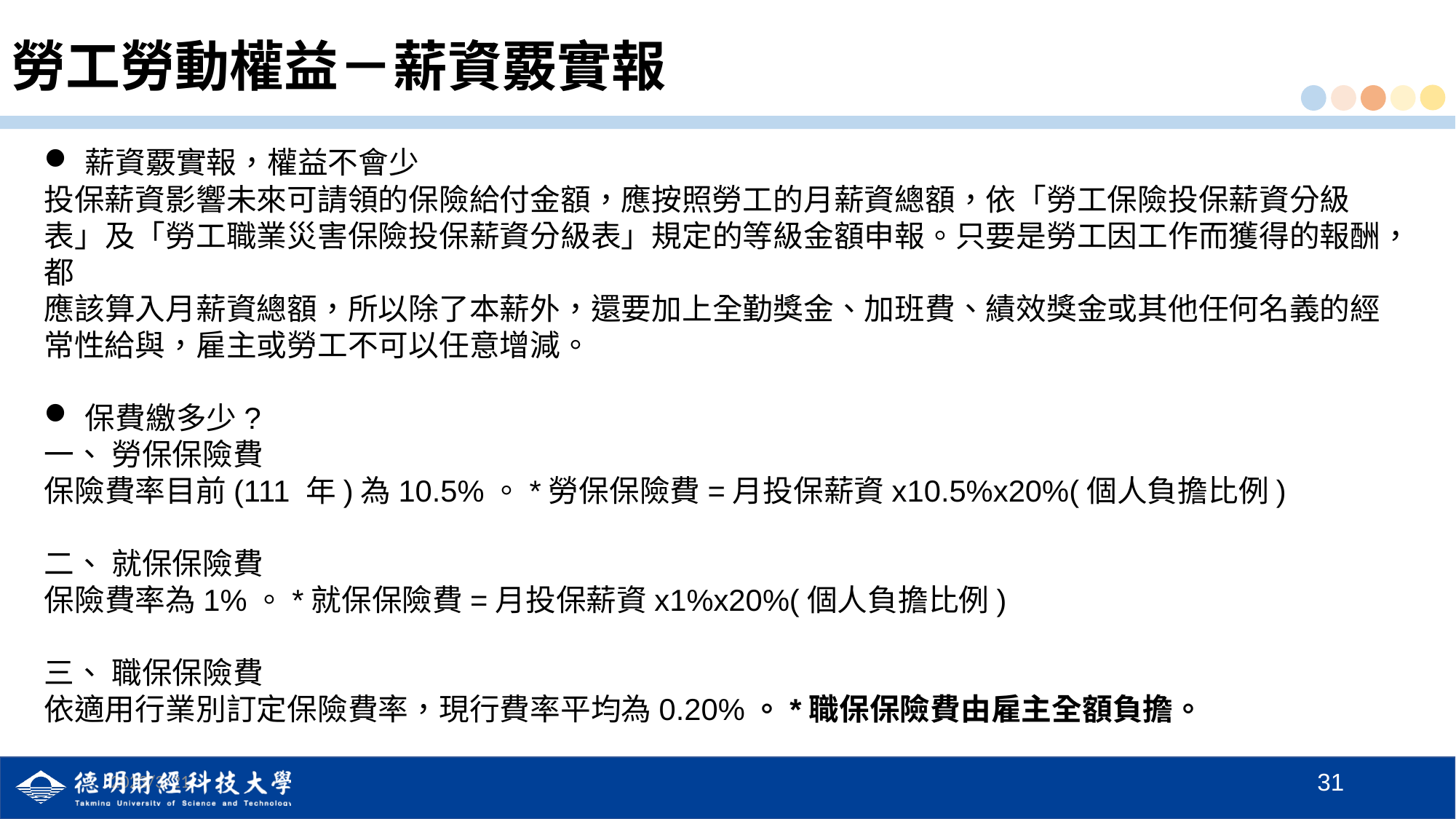

# 勞工勞動權益－薪資覈實報
薪資覈實報，權益不會少
投保薪資影響未來可請領的保險給付金額，應按照勞工的月薪資總額，依「勞工保險投保薪資分級表」及「勞工職業災害保險投保薪資分級表」規定的等級金額申報。只要是勞工因工作而獲得的報酬，都
應該算入月薪資總額，所以除了本薪外，還要加上全勤獎金、加班費、績效獎金或其他任何名義的經常性給與，雇主或勞工不可以任意增減。

保費繳多少?
一、 勞保保險費
保險費率目前(111 年)為10.5%。*勞保保險費=月投保薪資x10.5%x20%(個人負擔比例)

二、 就保保險費
保險費率為1%。*就保保險費=月投保薪資x1%x20%(個人負擔比例)

三、 職保保險費
依適用行業別訂定保險費率，現行費率平均為0.20%。*職保保險費由雇主全額負擔。

31